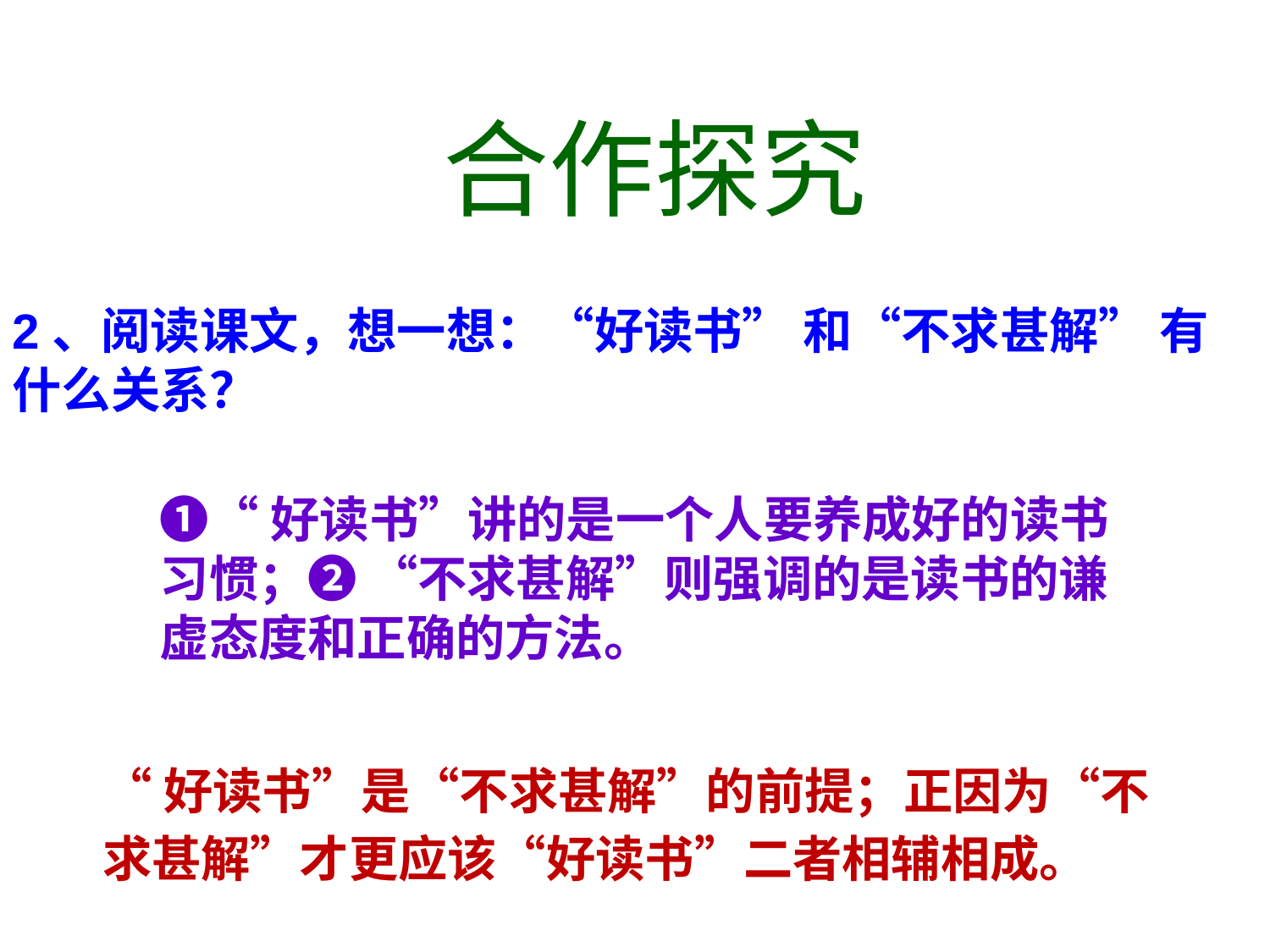

合作探究
2、阅读课文，想一想：“好读书” 和“不求甚解” 有什么关系？
❶“好读书”讲的是一个人要养成好的读书习惯；❷ “不求甚解”则强调的是读书的谦虚态度和正确的方法。
“好读书”是“不求甚解”的前提；正因为“不求甚解”才更应该“好读书”二者相辅相成。